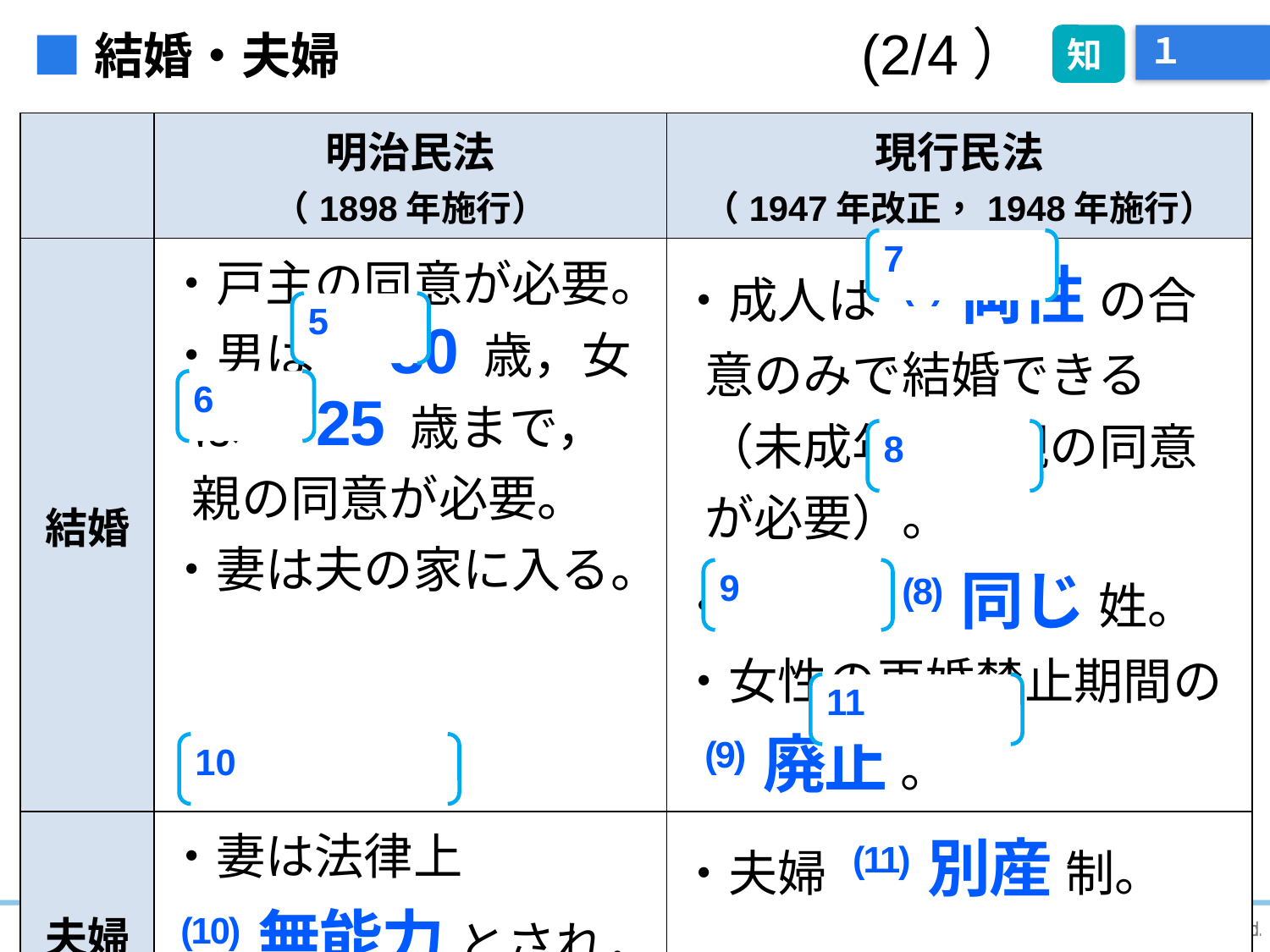

(2/4）
知
■結婚・夫婦
# １
|  | 明治民法 （1898年施行） | 現行民法 （1947年改正，1948年施行） |
| --- | --- | --- |
| 結婚 | ・戸主の同意が必要。 ・男は (5) 30 歳，女は (6) 25 歳まで，親の同意が必要。 ・妻は夫の家に入る。 | ・成人は (7) 両性 の合意のみで結婚できる（未成年者は親の同意が必要）。 ・夫婦は (8) 同じ 姓。 ・女性の再婚禁止期間の (9) 廃止 。 |
| 夫婦 | ・妻は法律上 (10) 無能力 とされ，妻の財産は夫が管理。 | ・夫婦 (11) 別産 制。 |
7
5
6
8
9
11
10
4